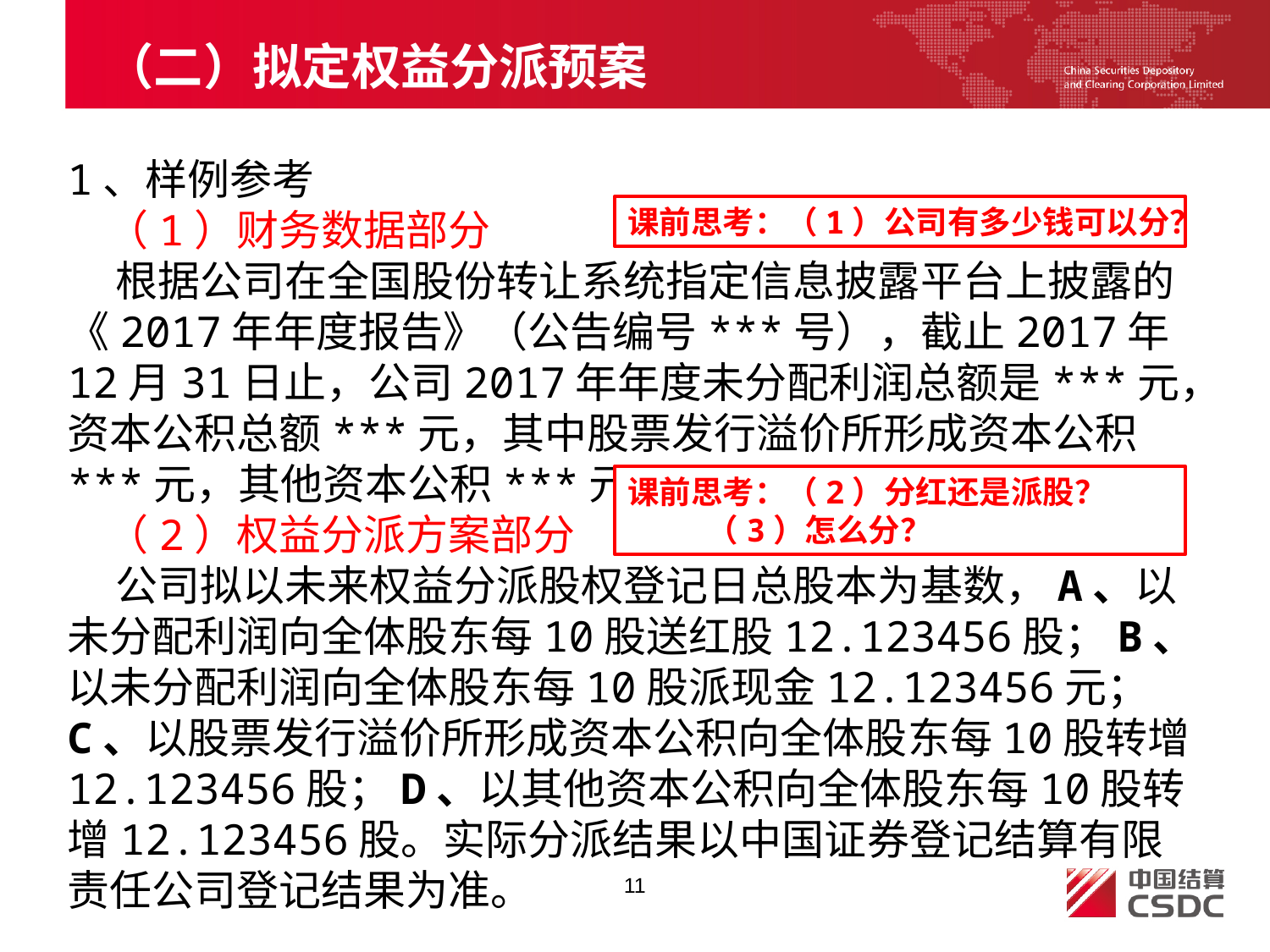

# （二）拟定权益分派预案
1、样例参考
   （1）财务数据部分
    根据公司在全国股份转让系统指定信息披露平台上披露的《2017年年度报告》（公告编号***号），截止2017年12月31日止，公司2017年年度未分配利润总额是***元，资本公积总额***元，其中股票发行溢价所形成资本公积***元，其他资本公积***元。
   （2）权益分派方案部分
    公司拟以未来权益分派股权登记日总股本为基数，A、以未分配利润向全体股东每10股送红股12.123456股；B、以未分配利润向全体股东每10股派现金12.123456元；C、以股票发行溢价所形成资本公积向全体股东每10股转增12.123456股；D、以其他资本公积向全体股东每10股转增12.123456股。实际分派结果以中国证券登记结算有限责任公司登记结果为准。

课前思考：（1）公司有多少钱可以分？

课前思考：（2）分红还是派股？
          （3）怎么分？
11